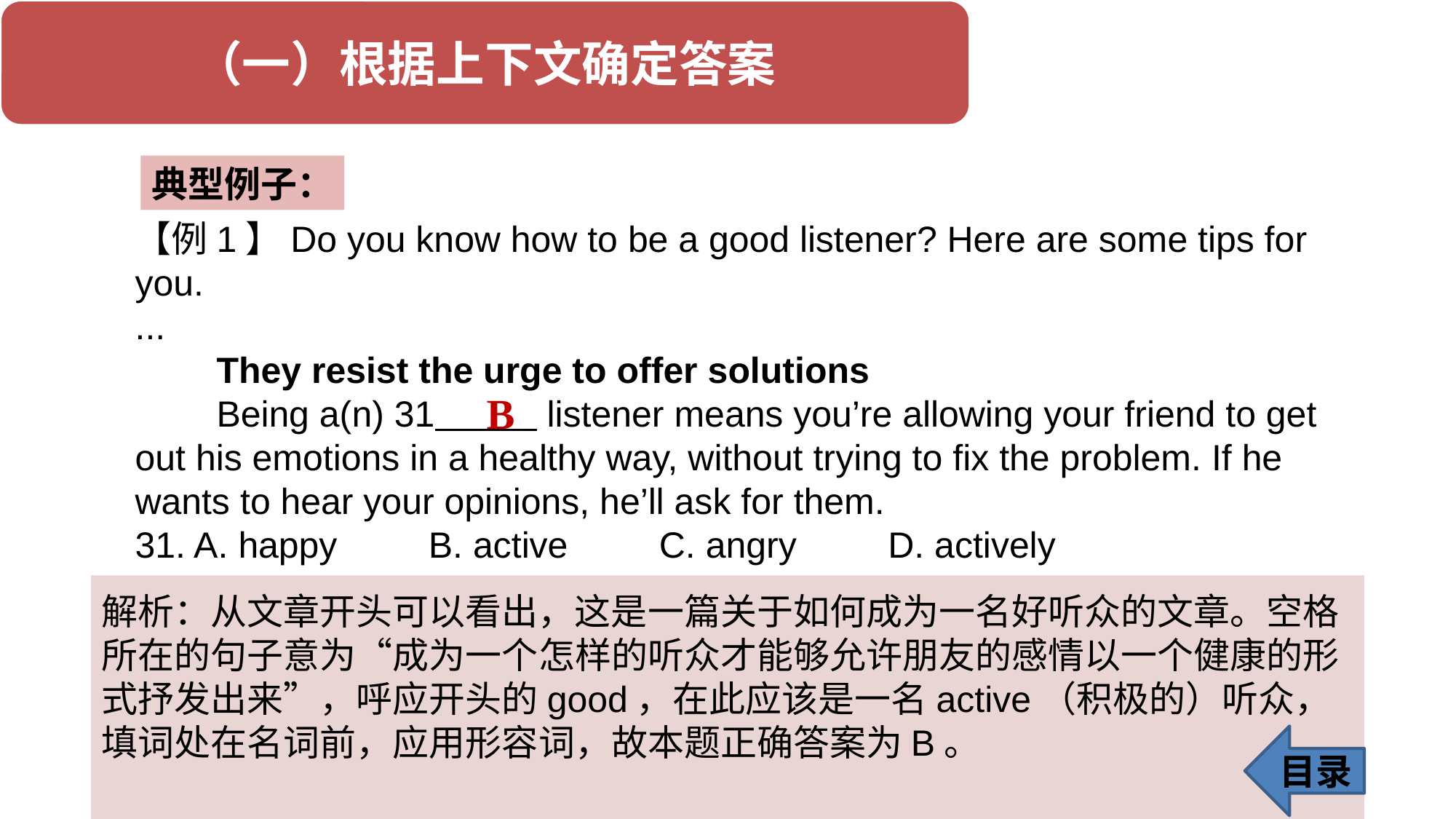

（一）根据上下文确定答案
典型例子：
【例1】Do you know how to be a good listener? Here are some tips for you.
...
        They resist the urge to offer solutions
        Being a(n) 31           listener means you’re allowing your friend to get out his emotions in a healthy way, without trying to fix the problem. If he wants to hear your opinions, he’ll ask for them.
31. A. happy         B. active         C. angry         D. actively
B

解析：从文章开头可以看出，这是一篇关于如何成为一名好听众的文章。空格所在的句子意为“成为一个怎样的听众才能够允许朋友的感情以一个健康的形式抒发出来”，呼应开头的good，在此应该是一名active（积极的）听众，填词处在名词前，应用形容词，故本题正确答案为B。
目录
10